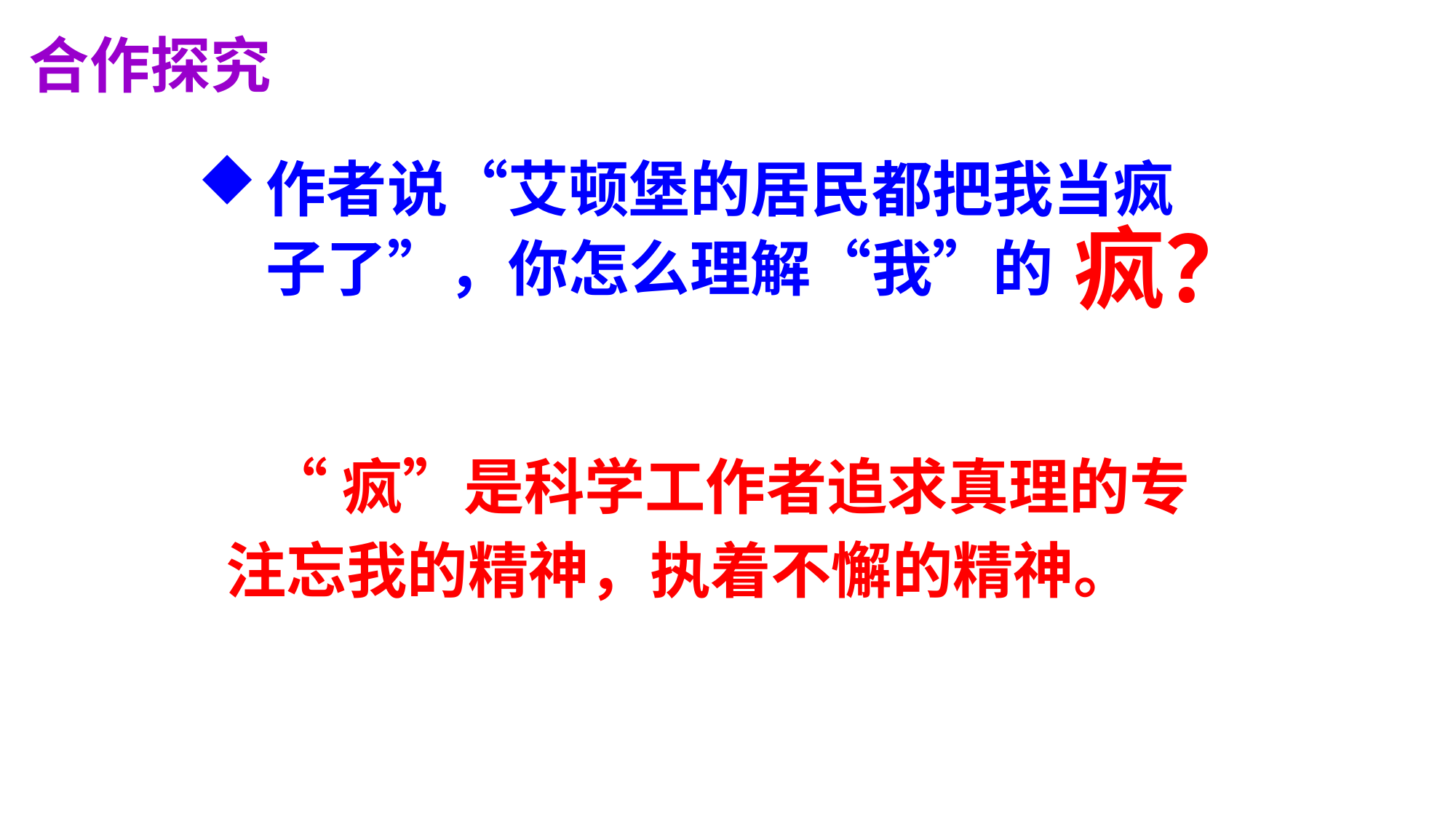

合作探究
作者说“艾顿堡的居民都把我当疯子了”，你怎么理解“我”的
疯？
   “疯”是科学工作者追求真理的专注忘我的精神，执着不懈的精神。